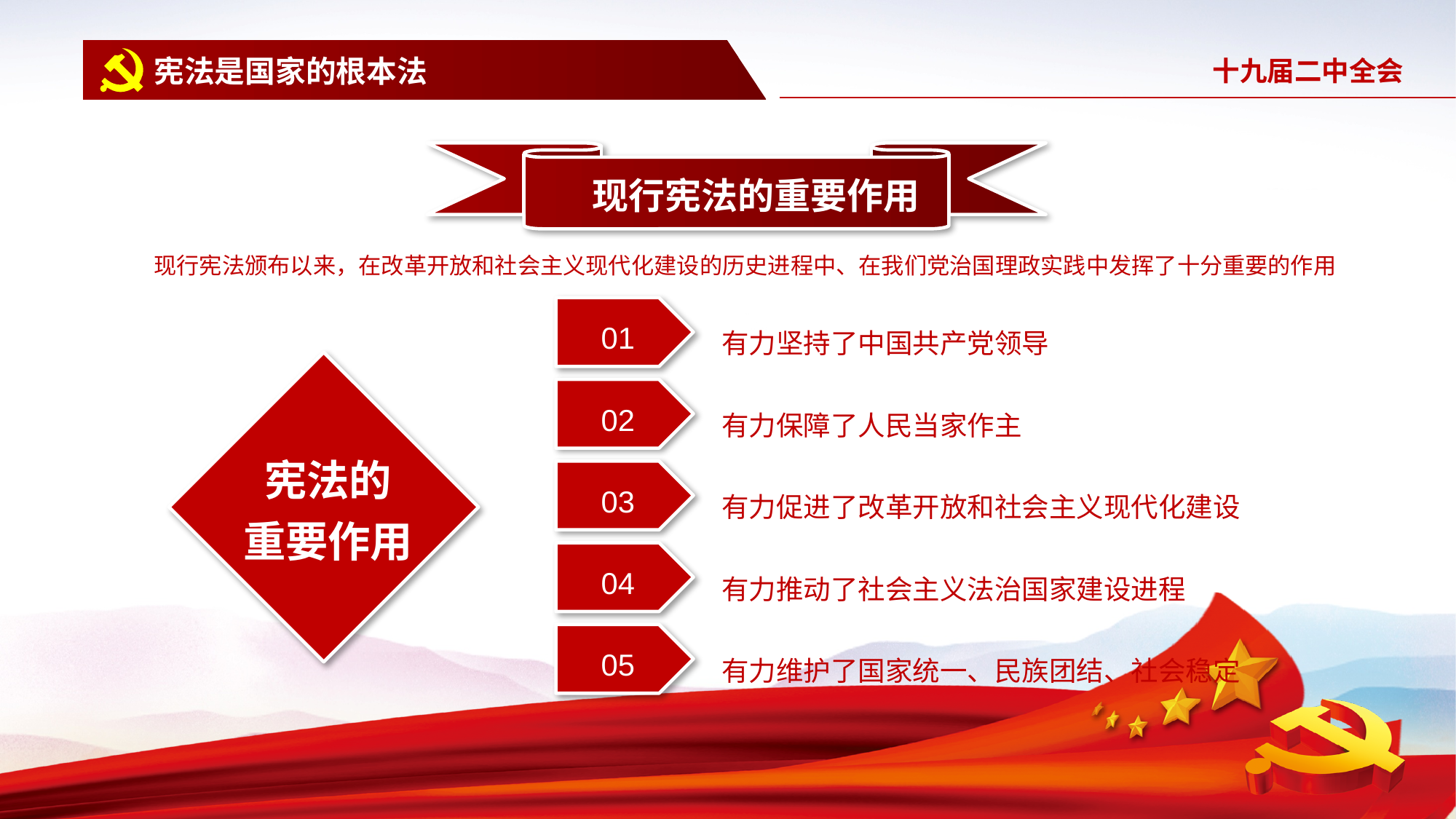

宪法是国家的根本法

 现行宪法的重要作用
现行宪法颁布以来，在改革开放和社会主义现代化建设的历史进程中、在我们党治国理政实践中发挥了十分重要的作用
有力坚持了中国共产党领导
有力保障了人民当家作主
有力促进了改革开放和社会主义现代化建设
有力推动了社会主义法治国家建设进程
有力维护了国家统一、民族团结、社会稳定
01

02

宪法的
重要作用
03

04

05